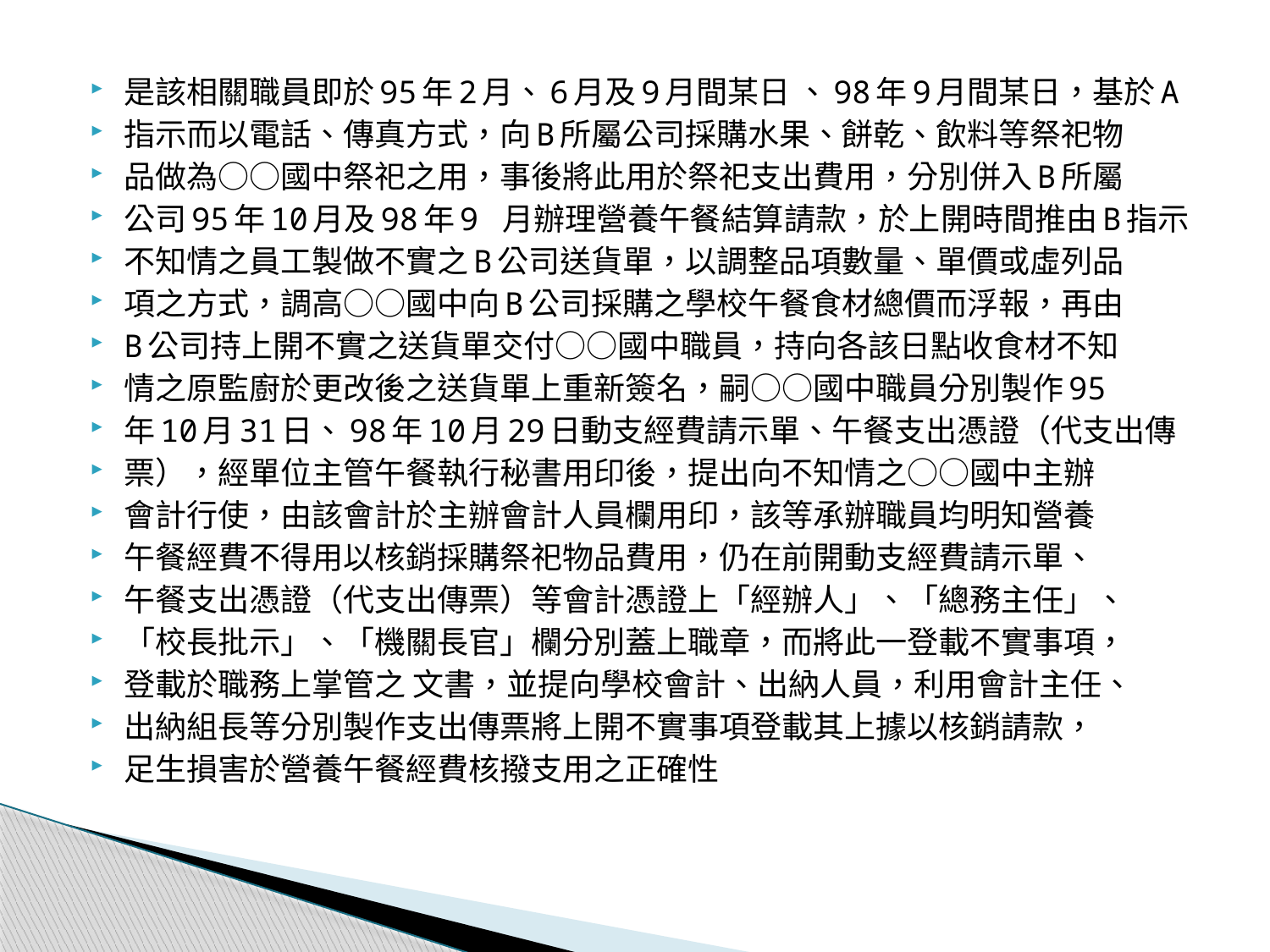

是該相關職員即於95年2月、6月及9月間某日 、98年9月間某日，基於A
指示而以電話、傳真方式，向B所屬公司採購水果、餅乾、飲料等祭祀物
品做為○○國中祭祀之用，事後將此用於祭祀支出費用，分別併入B所屬
公司95年10月及98年9 月辦理營養午餐結算請款，於上開時間推由B指示
不知情之員工製做不實之B公司送貨單，以調整品項數量、單價或虛列品
項之方式，調高○○國中向B公司採購之學校午餐食材總價而浮報，再由
B公司持上開不實之送貨單交付○○國中職員，持向各該日點收食材不知
情之原監廚於更改後之送貨單上重新簽名，嗣○○國中職員分別製作95
年10月31日、98年10月29日動支經費請示單、午餐支出憑證（代支出傳
票），經單位主管午餐執行秘書用印後，提出向不知情之○○國中主辦
會計行使，由該會計於主辦會計人員欄用印，該等承辦職員均明知營養
午餐經費不得用以核銷採購祭祀物品費用，仍在前開動支經費請示單、
午餐支出憑證（代支出傳票）等會計憑證上「經辦人」、「總務主任」、
「校長批示」、「機關長官」欄分別蓋上職章，而將此一登載不實事項，
登載於職務上掌管之 文書，並提向學校會計、出納人員，利用會計主任、
出納組長等分別製作支出傳票將上開不實事項登載其上據以核銷請款，
足生損害於營養午餐經費核撥支用之正確性